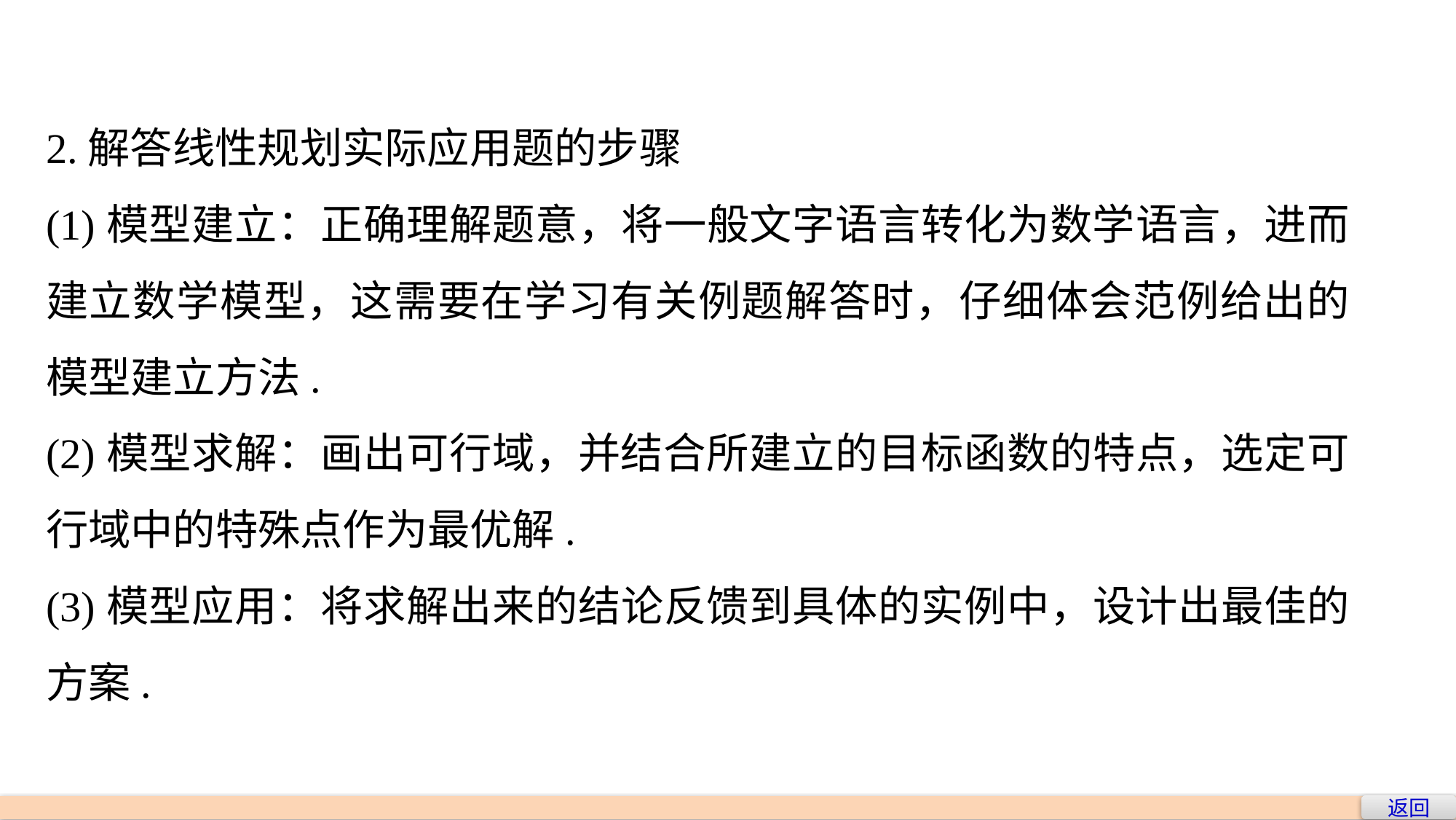

2.解答线性规划实际应用题的步骤
(1)模型建立：正确理解题意，将一般文字语言转化为数学语言，进而建立数学模型，这需要在学习有关例题解答时，仔细体会范例给出的模型建立方法.
(2)模型求解：画出可行域，并结合所建立的目标函数的特点，选定可行域中的特殊点作为最优解.
(3)模型应用：将求解出来的结论反馈到具体的实例中，设计出最佳的方案.
返回